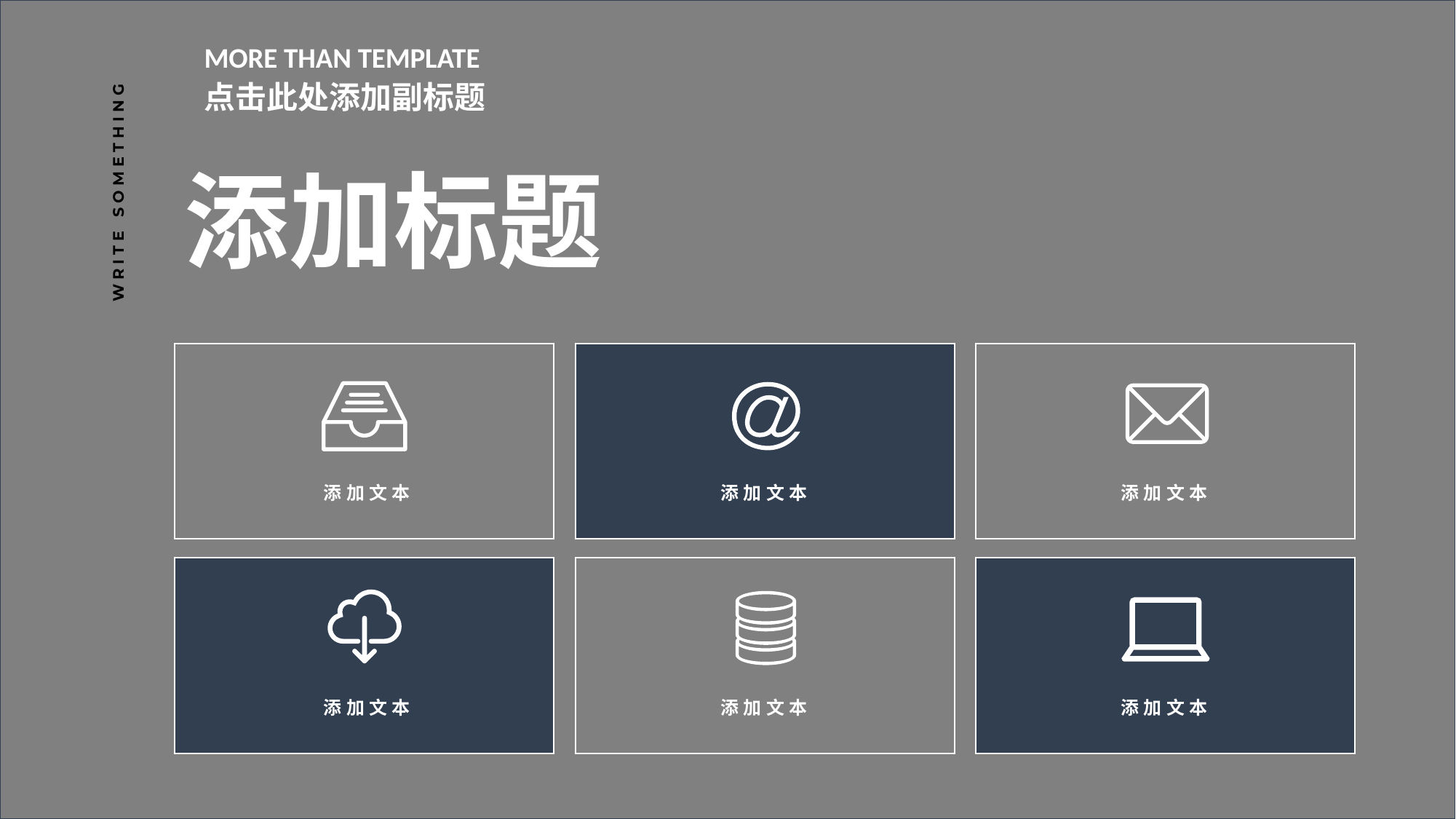

MORE THAN TEMPLATE
点击此处添加副标题
WRITE SOMETHING
添加标题

添加文本
添加文本
添加文本

添加文本
添加文本
添加文本